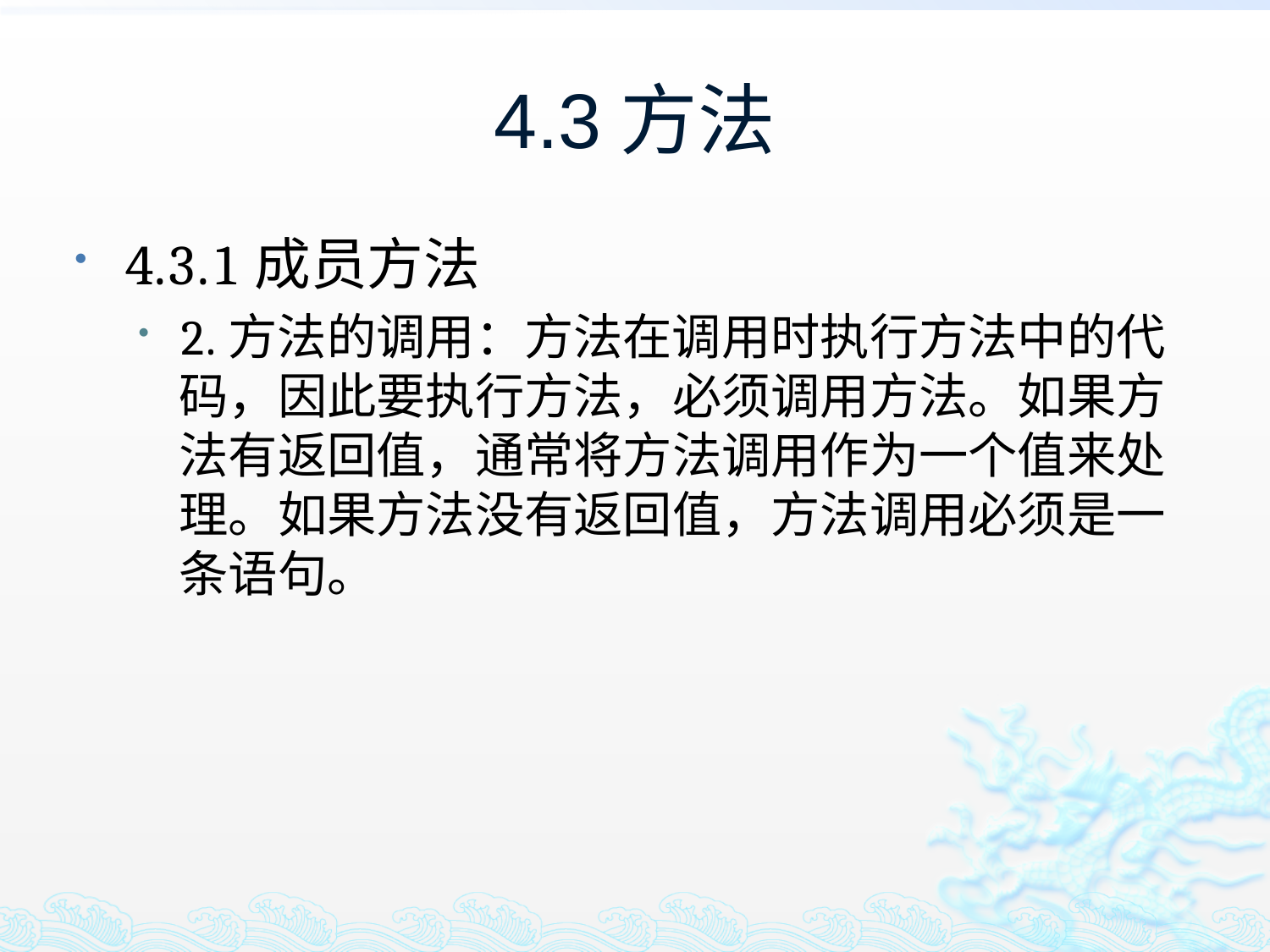

# 4.3方法
4.3.1成员方法
2.方法的调用：方法在调用时执行方法中的代码，因此要执行方法，必须调用方法。如果方法有返回值，通常将方法调用作为一个值来处理。如果方法没有返回值，方法调用必须是一条语句。